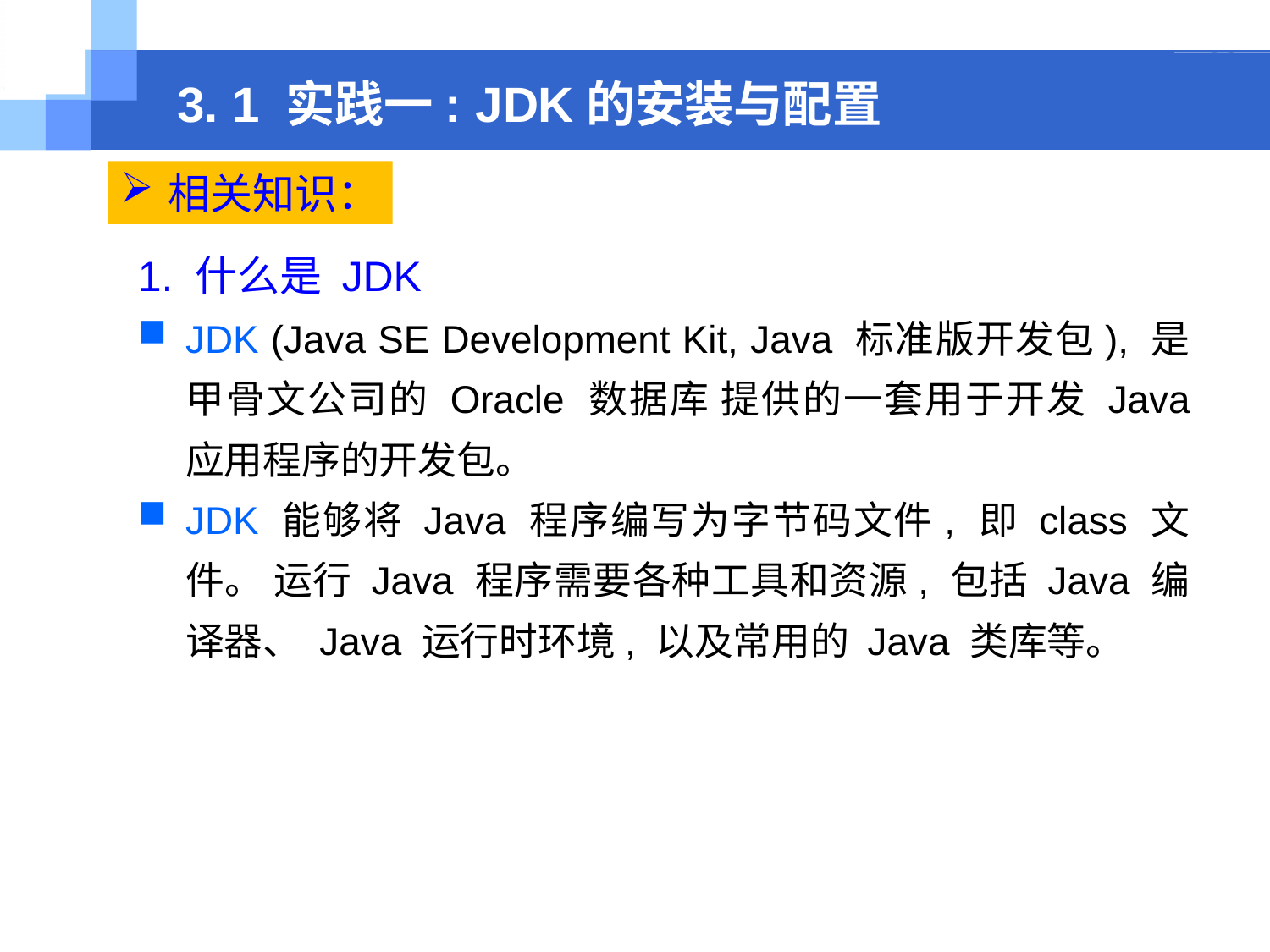

3. 1 实践一: JDK的安装与配置
相关知识：
1. 什么是 JDK
JDK (Java SE Development Kit, Java 标准版开发包), 是甲骨文公司的 Oracle 数据库 提供的一套用于开发 Java 应用程序的开发包。
JDK 能够将 Java 程序编写为字节码文件, 即 class 文件。 运行 Java 程序需要各种工具和资源, 包括 Java 编译器、 Java 运行时环境, 以及常用的 Java 类库等。